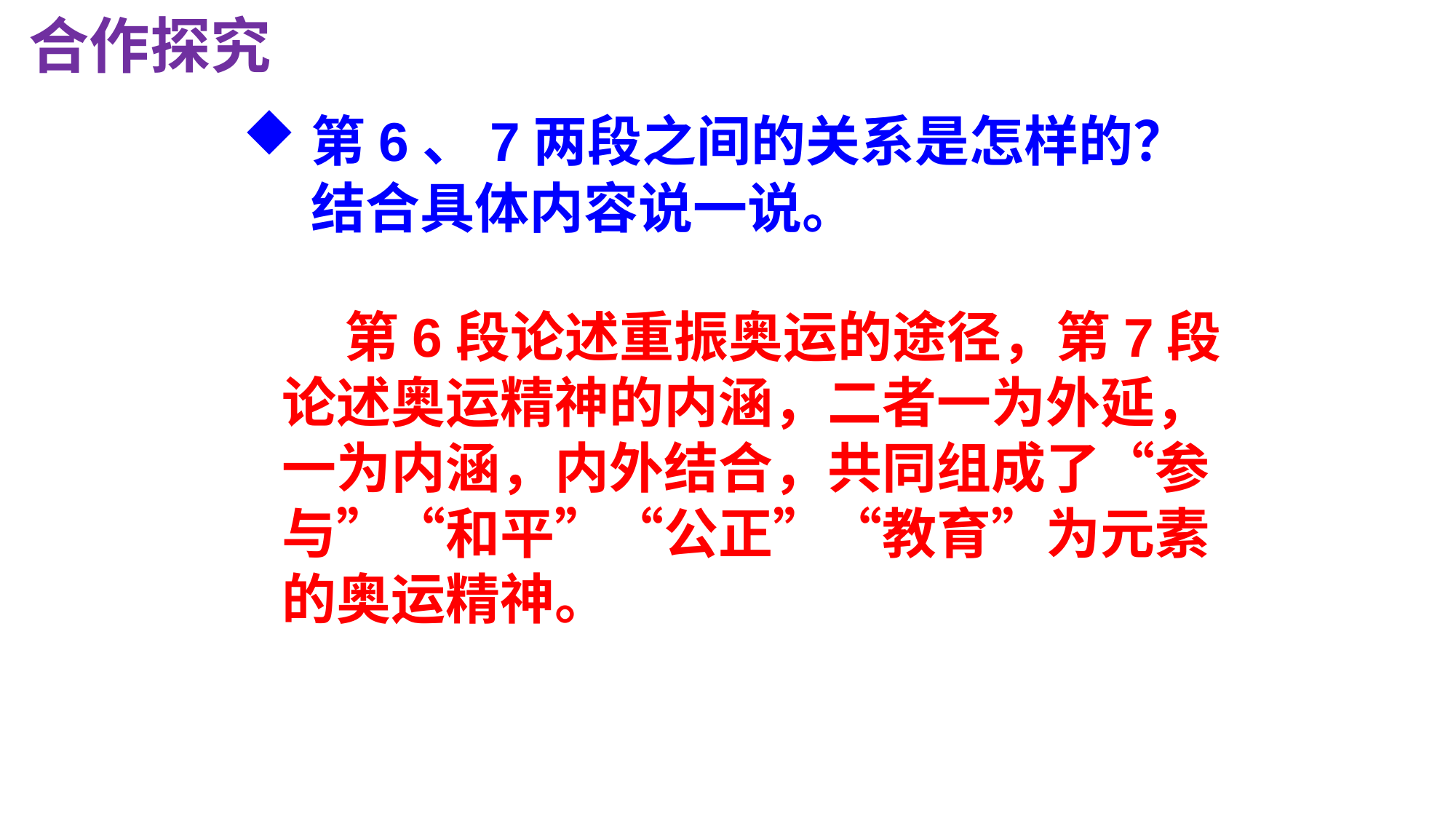

合作探究
第6、7两段之间的关系是怎样的？结合具体内容说一说。
    第6段论述重振奥运的途径，第7段论述奥运精神的内涵，二者一为外延，一为内涵，内外结合，共同组成了“参与”“和平”“公正”“教育”为元素的奥运精神。